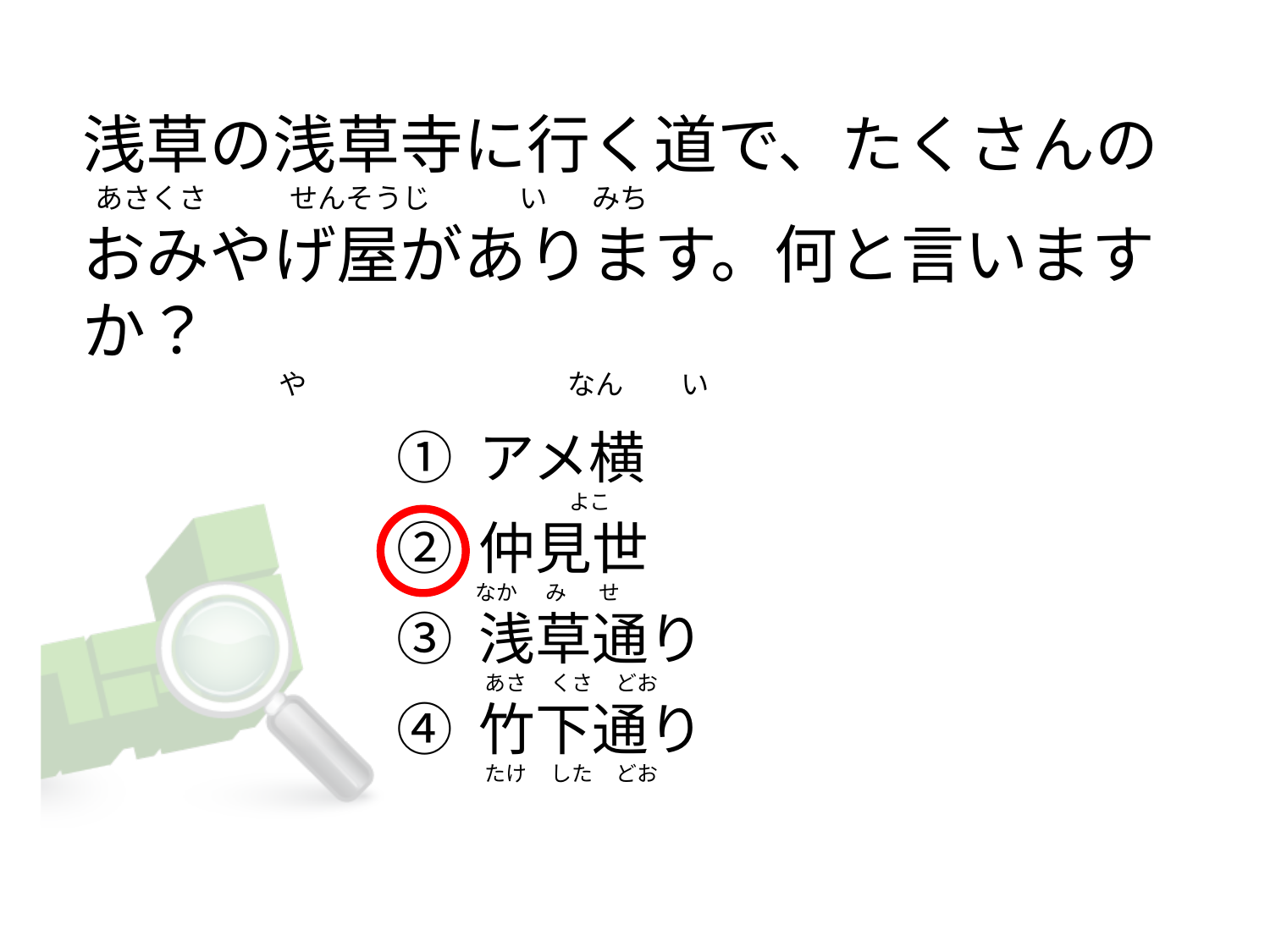

# 浅草の浅草寺に行く道で、たくさんの   あさくさ             せんそうじ              い       みち おみやげ屋があります。何と言いますか？                                や                                         なん         い
① アメ横
② 仲見世
③ 浅草通り
④ 竹下通り
                   よこ

なか      み       せ
 あさ     くさ     どお
 たけ     した     どお